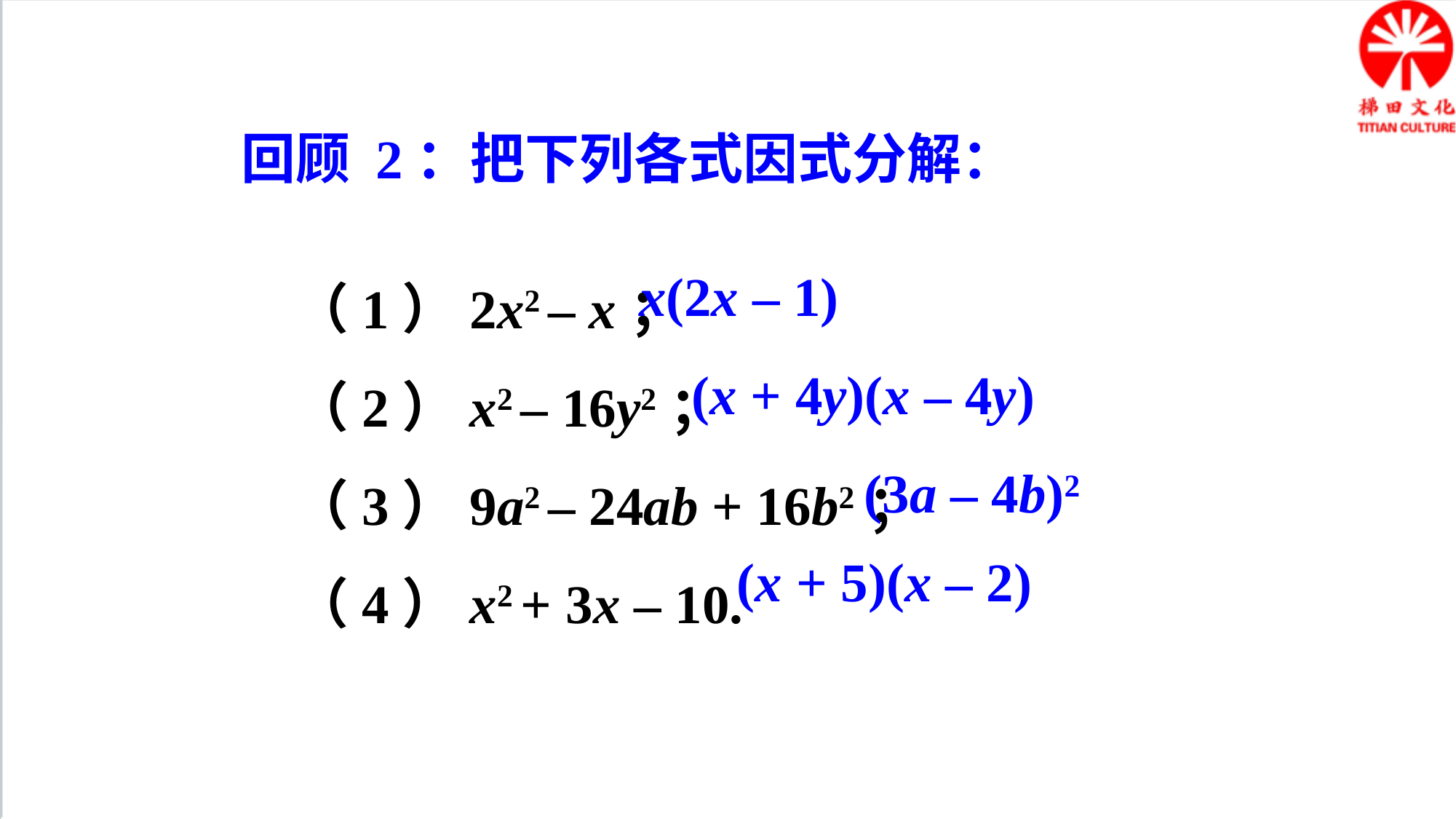

回顾 2：把下列各式因式分解：
（1）2x2 – x；
（2）x2 – 16y2；
（3）9a2 – 24ab + 16b2；
（4）x2 + 3x – 10.
x(2x – 1)
(x + 4y)(x – 4y)
(3a – 4b)2
(x + 5)(x – 2)